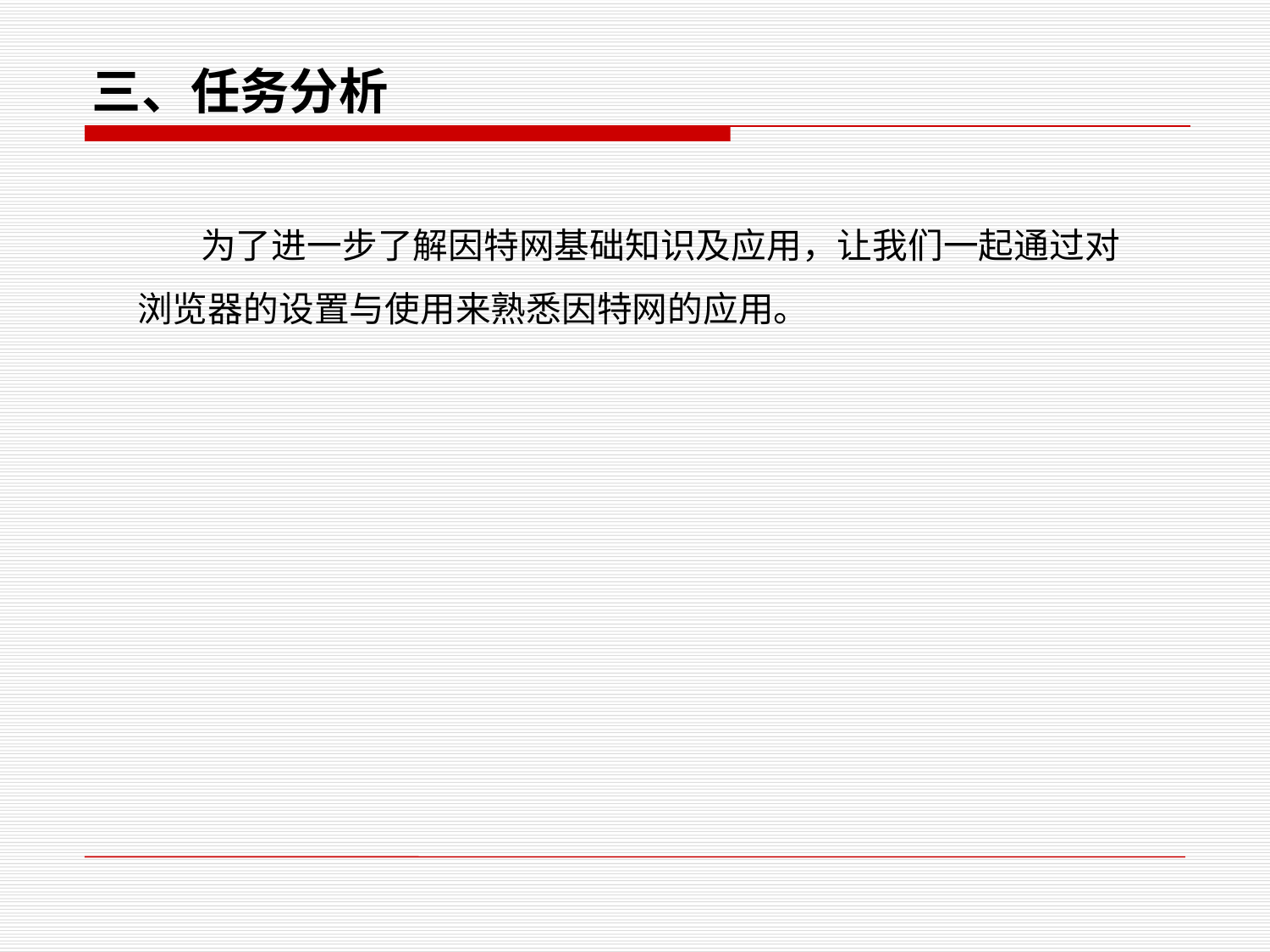

三、任务分析
为了进一步了解因特网基础知识及应用，让我们一起通过对浏览器的设置与使用来熟悉因特网的应用。

9